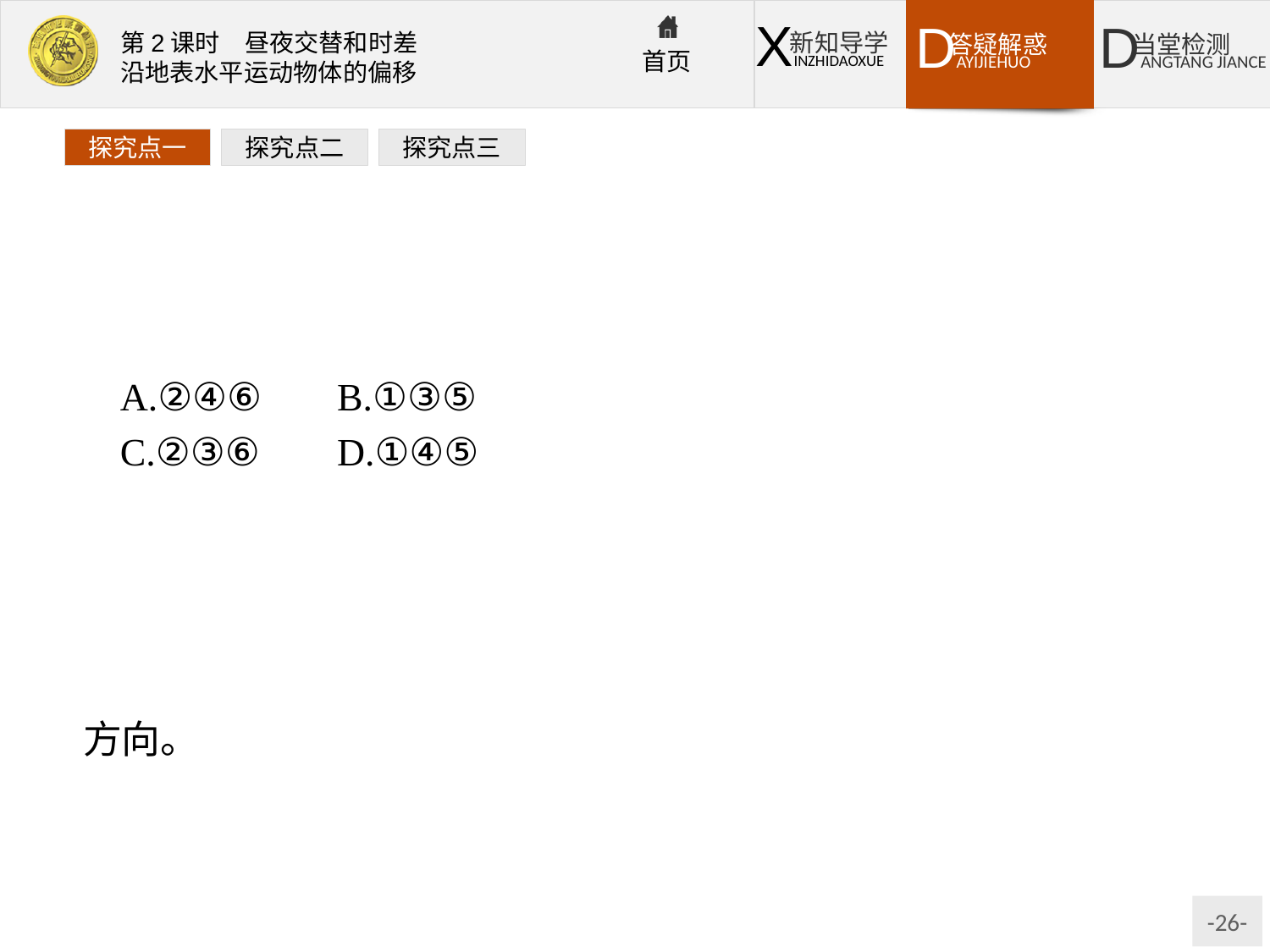

探究点一
探究点二
探究点三
A.②④⑥	B.①③⑤
C.②③⑥	D.①④⑤

解析:1.辨图析图:本题以四幅不同的太阳光照图为背景设题,①②所在图是侧视图,③④所在图是北极上空俯视平面图,⑤⑥所在图是矩形侧视投影图。要判断晨昏线首先要找出地球的自转方向。